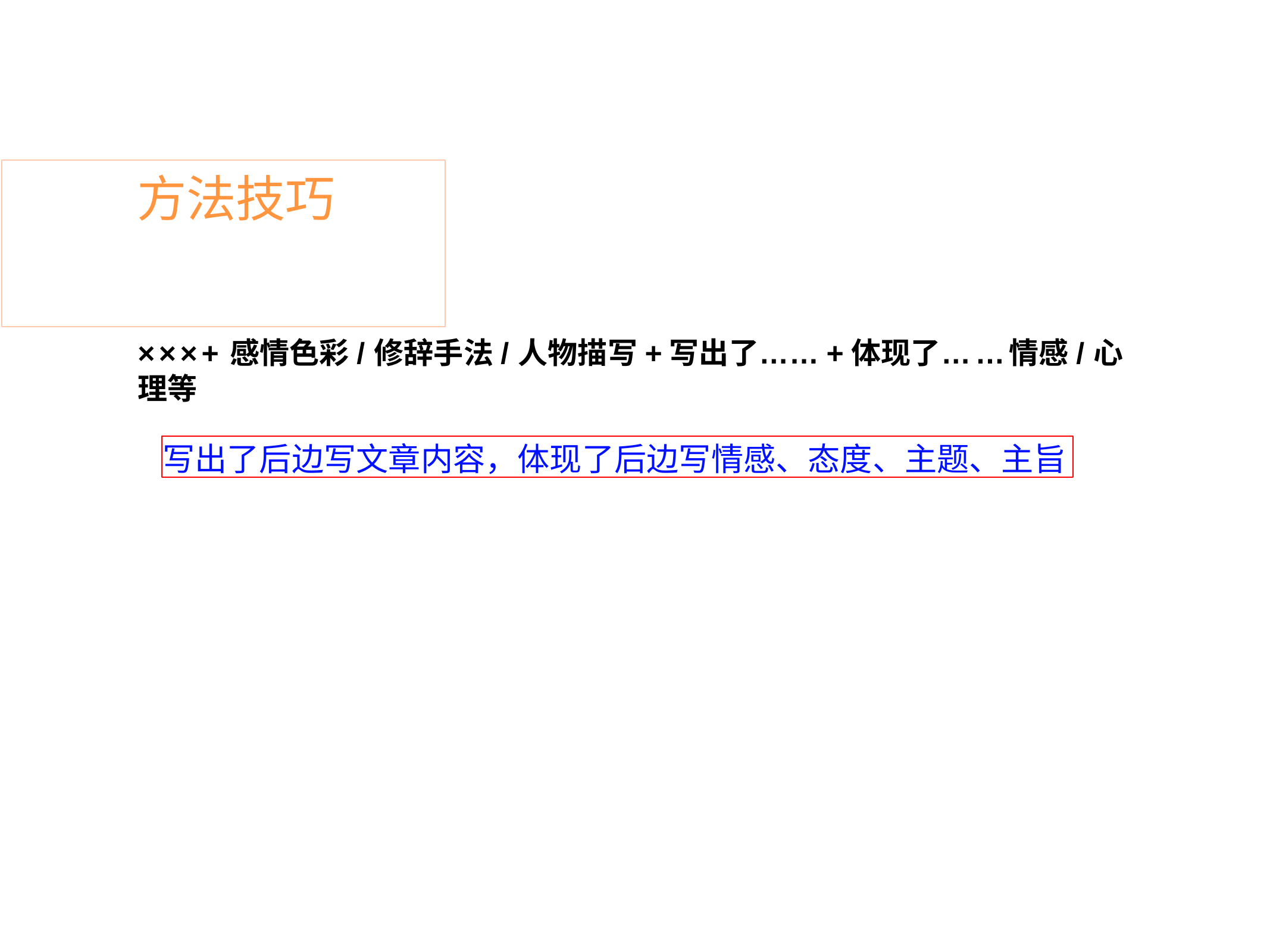

# 方法技巧
×××+感情色彩/修辞手法/人物描写+写出了……+体现了……情感/心理等
写出了后边写文章内容，体现了后边写情感、态度、主题、主旨